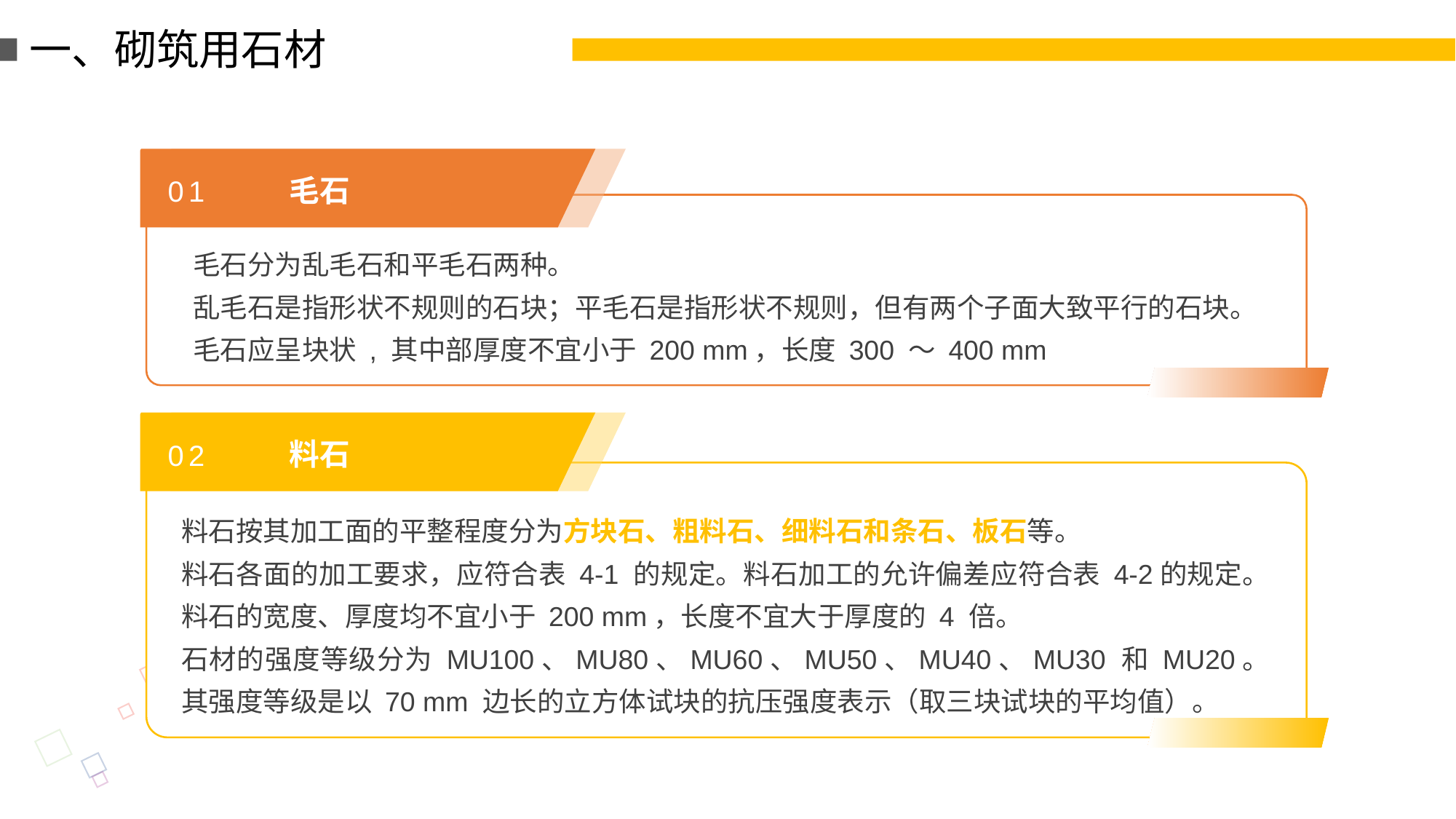

一、砌筑用石材

毛石
01

毛石分为乱毛石和平毛石两种。
乱毛石是指形状不规则的石块；平毛石是指形状不规则，但有两个子面大致平行的石块。
毛石应呈块状 , 其中部厚度不宜小于 200 mm，长度 300 ～ 400 mm

料石
02

料石按其加工面的平整程度分为方块石、粗料石、细料石和条石、板石等。
料石各面的加工要求，应符合表 4-1 的规定。料石加工的允许偏差应符合表 4-2的规定。料石的宽度、厚度均不宜小于 200 mm，长度不宜大于厚度的 4 倍。
石材的强度等级分为 MU100、MU80、MU60、MU50、MU40、MU30 和 MU20。其强度等级是以 70 mm 边长的立方体试块的抗压强度表示（取三块试块的平均值）。